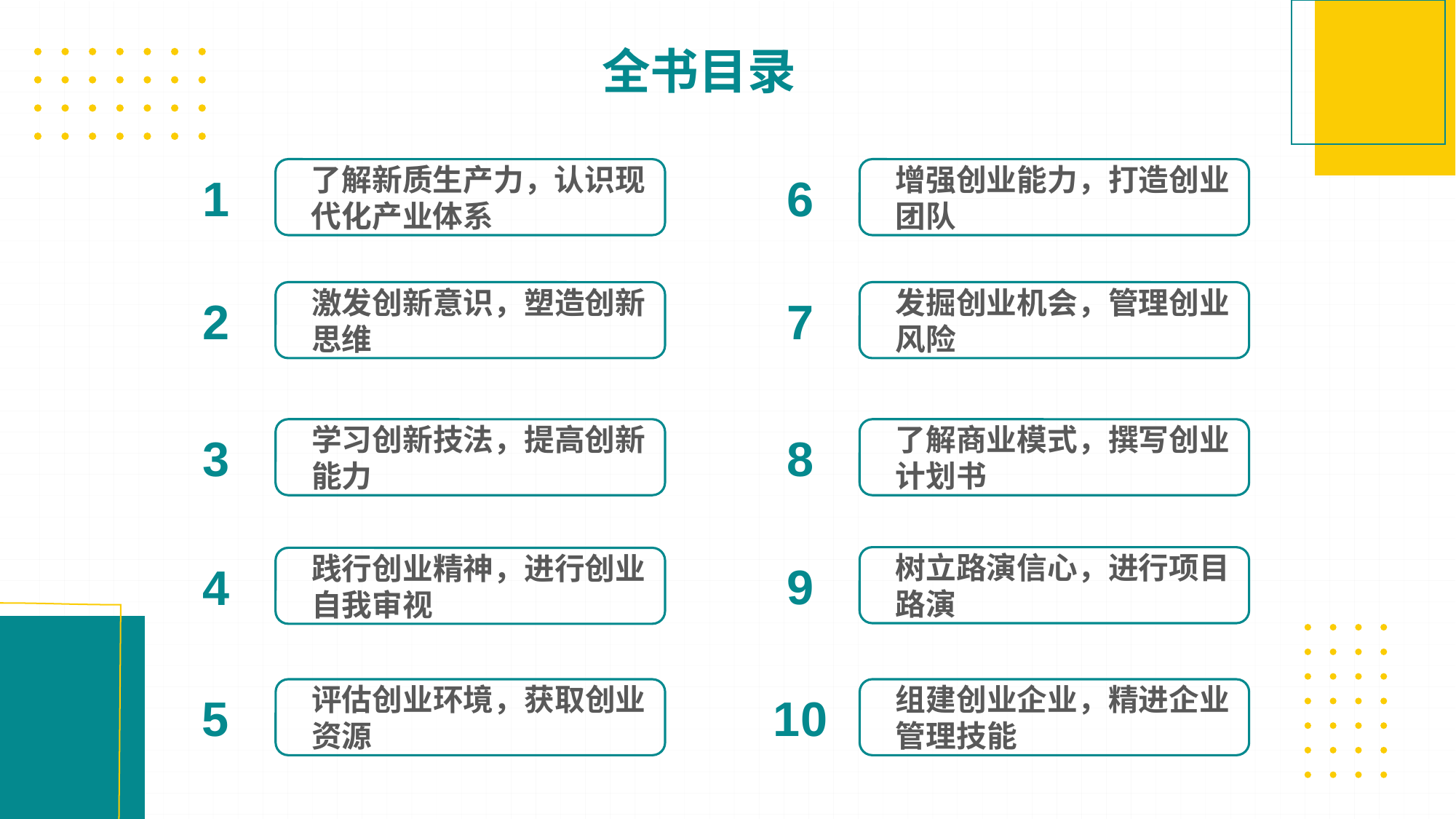

全书目录
1
了解新质生产力，认识现代化产业体系
2
激发创新意识，塑造创新思维
3
学习创新技法，提高创新能力
4
践行创业精神，进行创业自我审视
5
评估创业环境，获取创业资源
6
增强创业能力，打造创业团队
7
发掘创业机会，管理创业风险
8
了解商业模式，撰写创业计划书
9
树立路演信心，进行项目路演
10
组建创业企业，精进企业管理技能